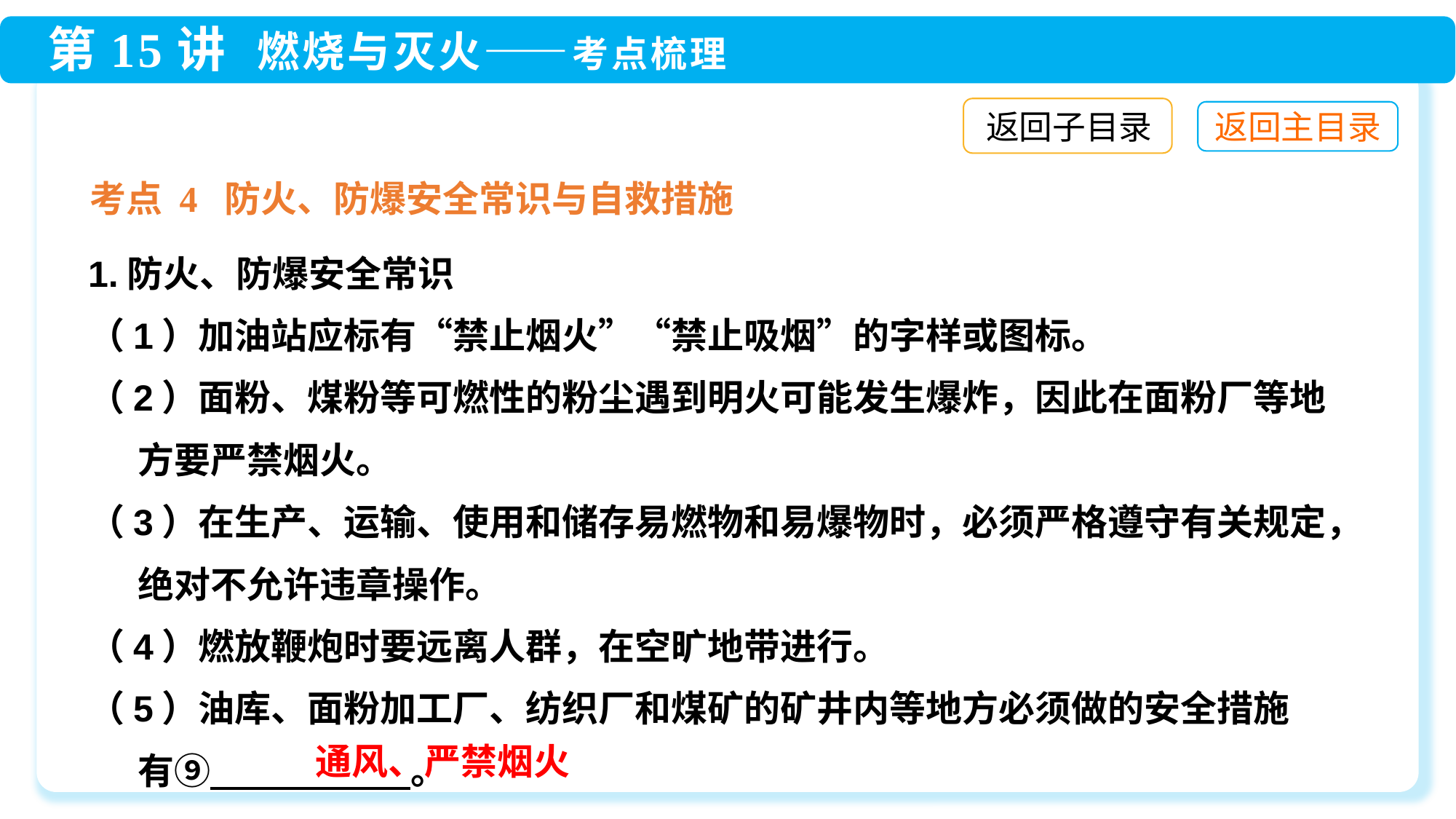

返回子目录
考点 4  防火、防爆安全常识与自救措施
1.防火、防爆安全常识
（1）加油站应标有“禁止烟火”“禁止吸烟”的字样或图标。
（2）面粉、煤粉等可燃性的粉尘遇到明火可能发生爆炸，因此在面粉厂等地
     方要严禁烟火。
（3）在生产、运输、使用和储存易燃物和易爆物时，必须严格遵守有关规定，
     绝对不允许违章操作。
（4）燃放鞭炮时要远离人群，在空旷地带进行。
（5）油库、面粉加工厂、纺织厂和煤矿的矿井内等地方必须做的安全措施
     有⑨　                    。
通风、严禁烟火